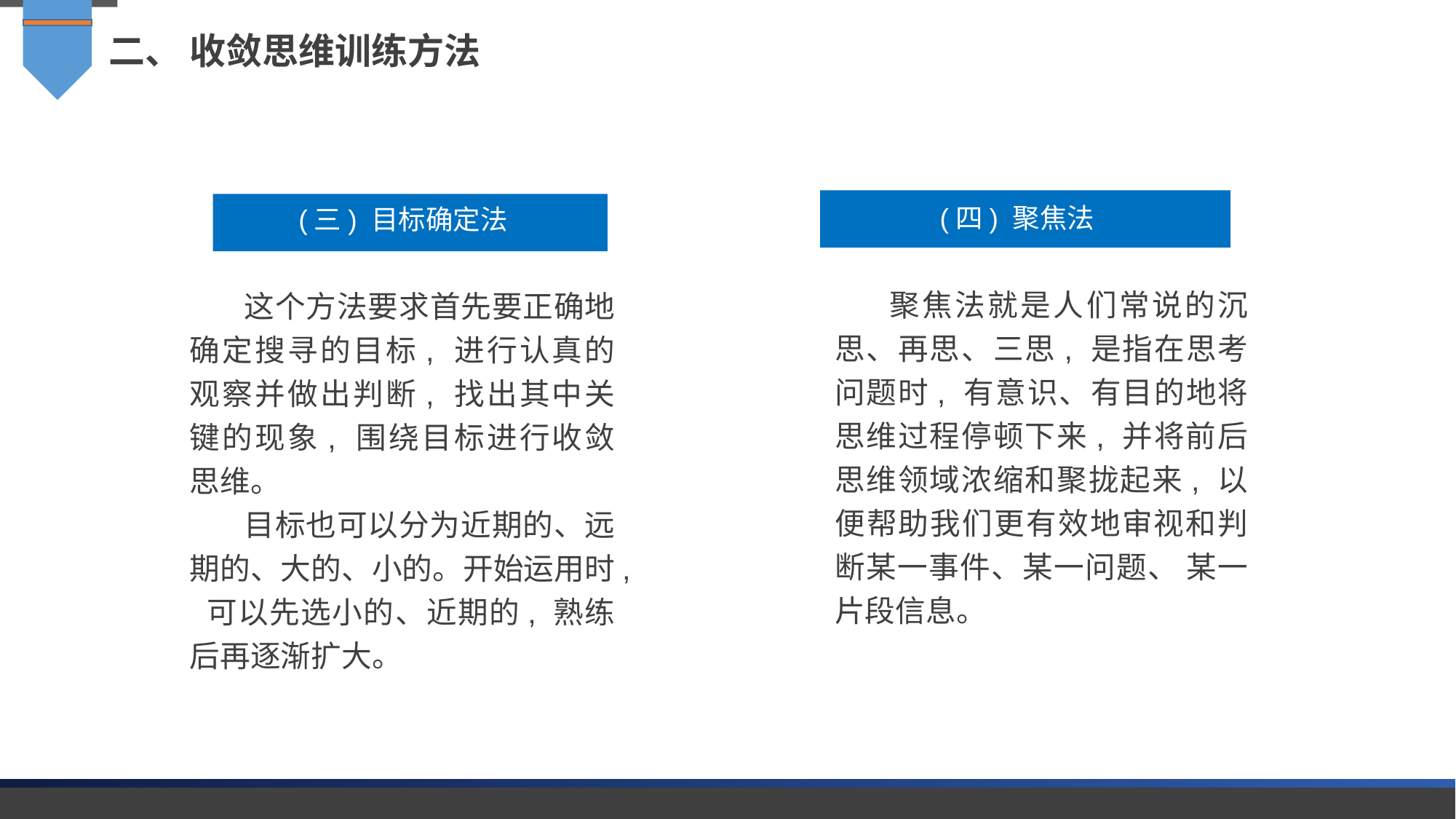

二、 收敛思维训练方法

(四) 聚焦法
(三) 目标确定法
聚焦法就是人们常说的沉思、再思、三思, 是指在思考问题时, 有意识、有目的地将思维过程停顿下来, 并将前后思维领域浓缩和聚拢起来, 以便帮助我们更有效地审视和判断某一事件、某一问题、 某一片段信息。
这个方法要求首先要正确地确定搜寻的目标, 进行认真的观察并做出判断, 找出其中关键的现象, 围绕目标进行收敛思维。
目标也可以分为近期的、远期的、大的、小的。开始运用时, 可以先选小的、近期的, 熟练后再逐渐扩大。